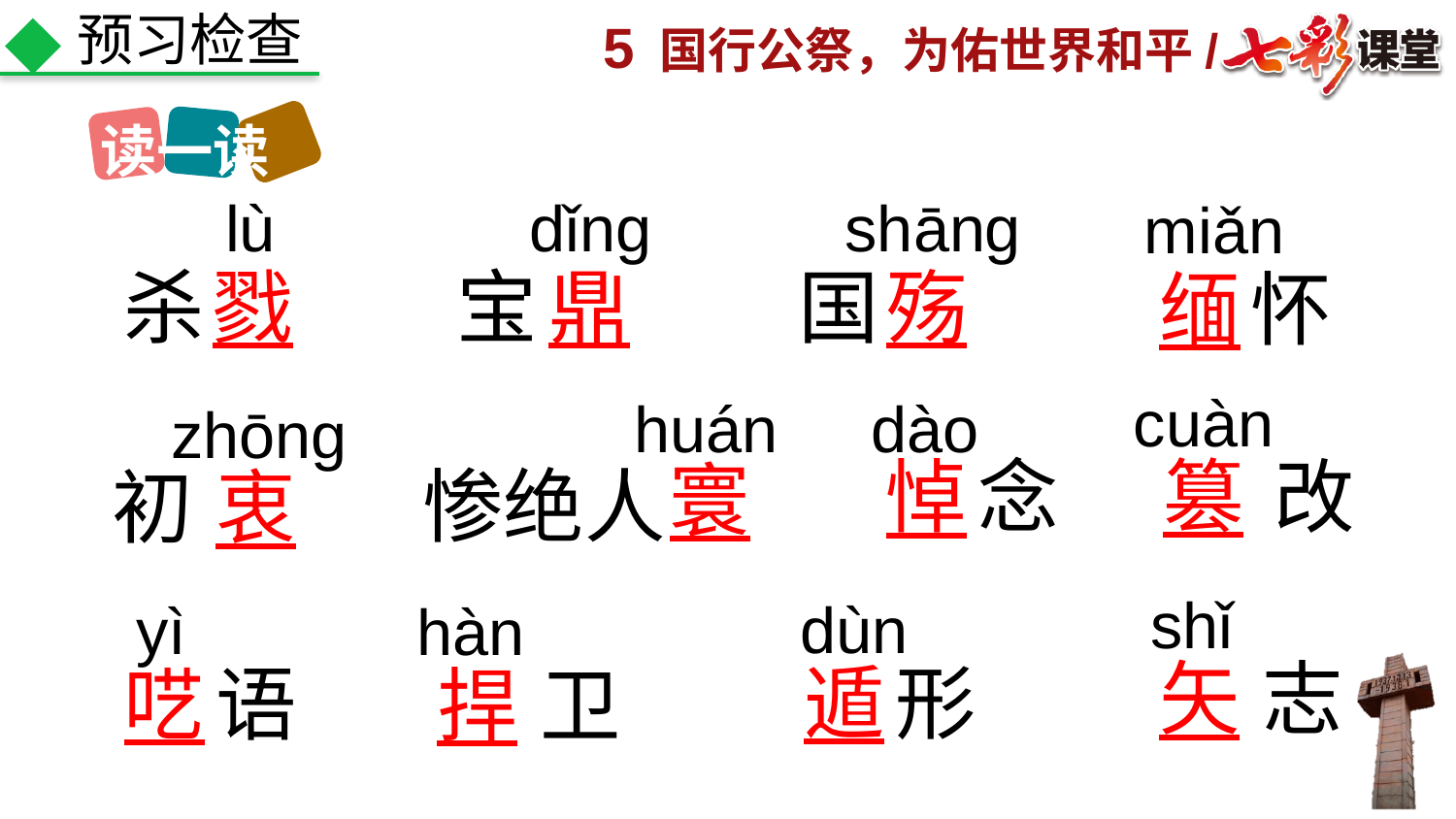

预习检查

读一读

lù
dǐng
shāng
miǎn
杀
戮
宝
鼎
国
殇
缅
怀
cuàn
dào
huán
zhōng
篡
改
悼
念
寰
惨绝人
初
衷
shǐ
dùn
yì
hàn
矢
志
遁
形
呓
语
捍
卫